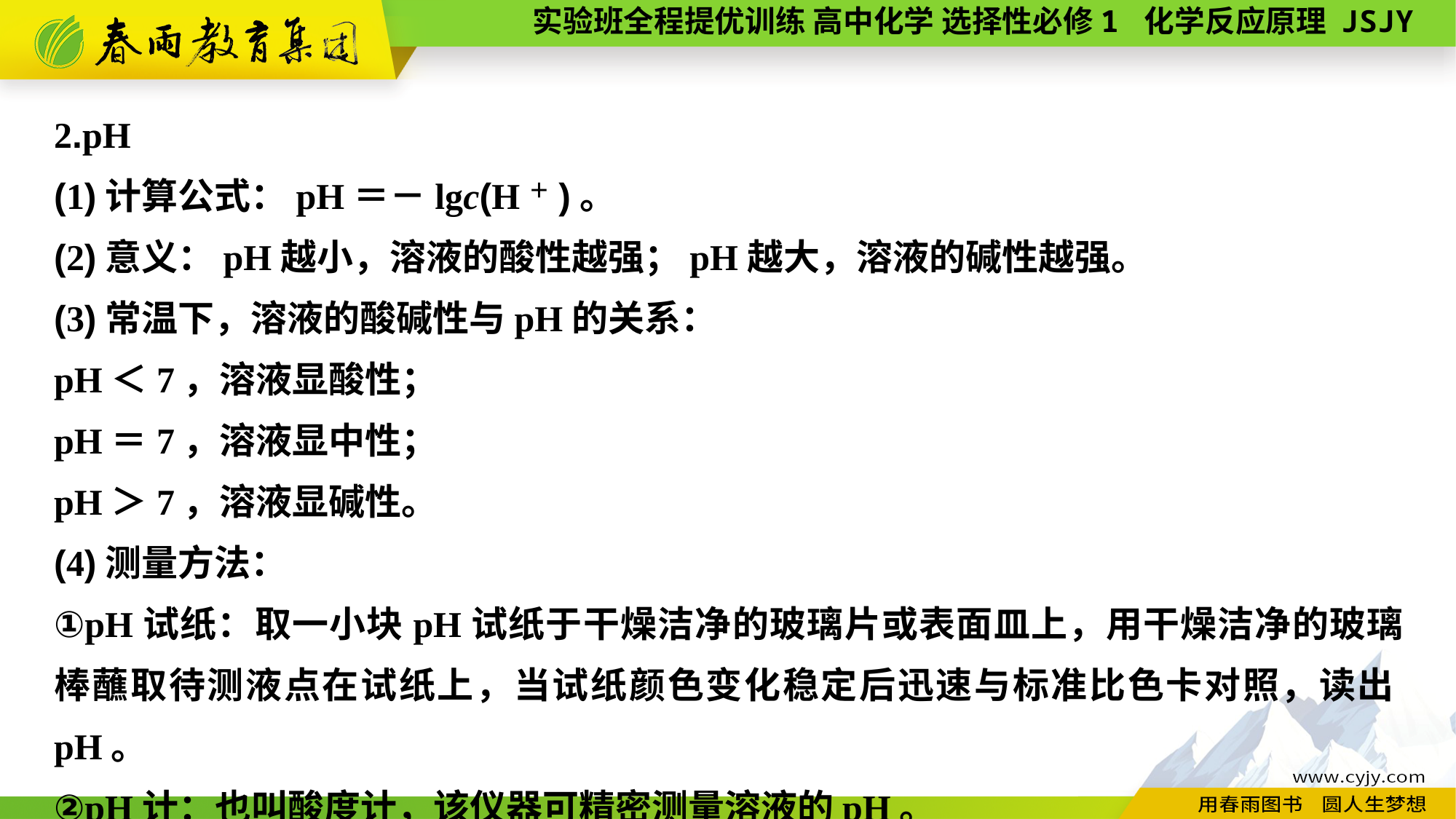

2.pH
(1)计算公式：pH＝－lgc(H＋)。
(2)意义：pH越小，溶液的酸性越强；pH越大，溶液的碱性越强。
(3)常温下，溶液的酸碱性与pH的关系：
pH＜7，溶液显酸性；
pH＝7，溶液显中性；
pH＞7，溶液显碱性。
(4)测量方法：
①pH试纸：取一小块pH试纸于干燥洁净的玻璃片或表面皿上，用干燥洁净的玻璃棒蘸取待测液点在试纸上，当试纸颜色变化稳定后迅速与标准比色卡对照，读出pH。
②pH计：也叫酸度计，该仪器可精密测量溶液的pH。